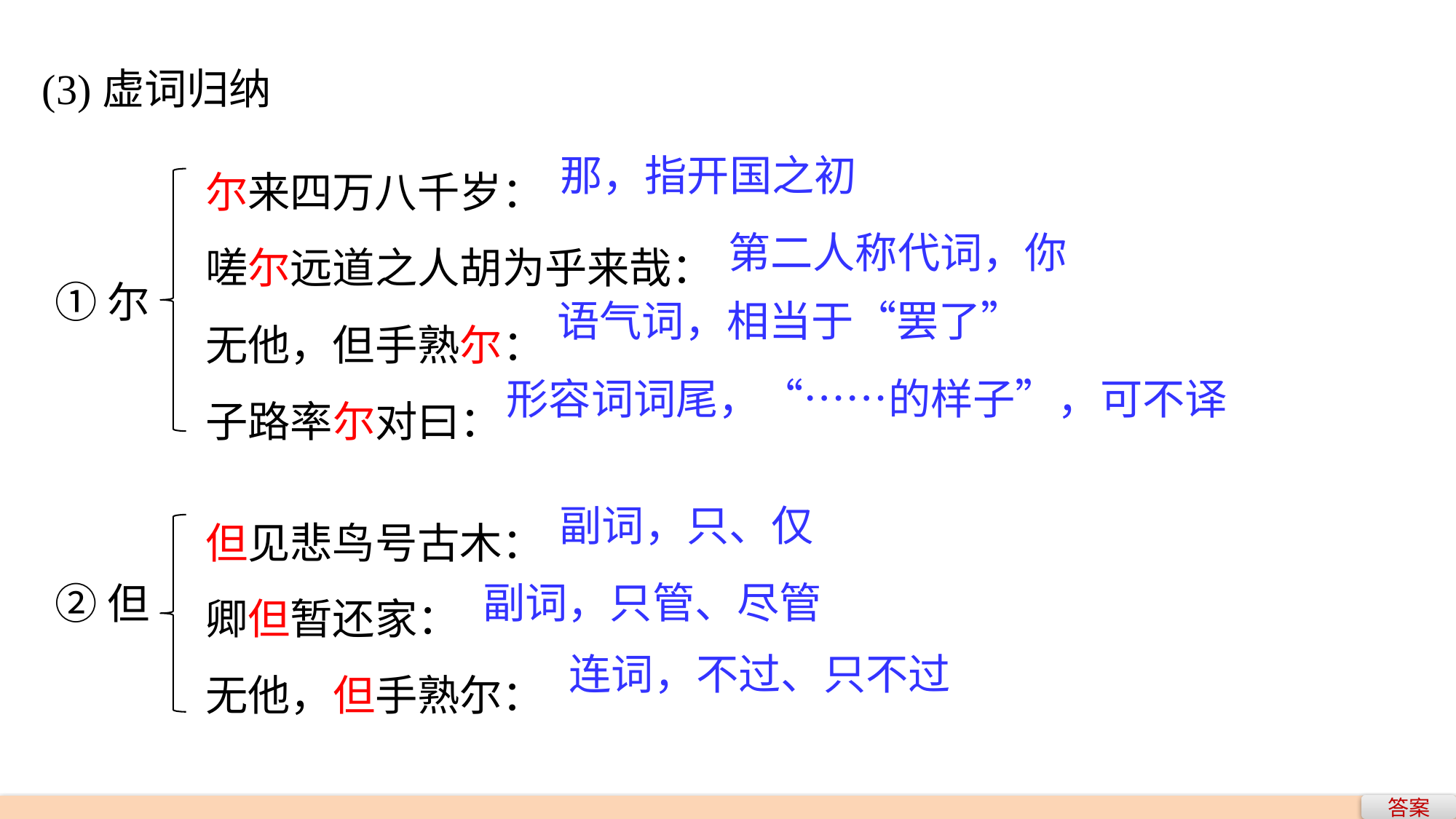

(3)虚词归纳
尔来四万八千岁：
嗟尔远道之人胡为乎来哉：
无他，但手熟尔：
子路率尔对曰：
那，指开国之初

第二人称代词，你
①尔
语气词，相当于“罢了”
形容词词尾，“……的样子”，可不译
但见悲鸟号古木：
卿但暂还家：
无他，但手熟尔：
副词，只、仅

副词，只管、尽管
②但
连词，不过、只不过
答案